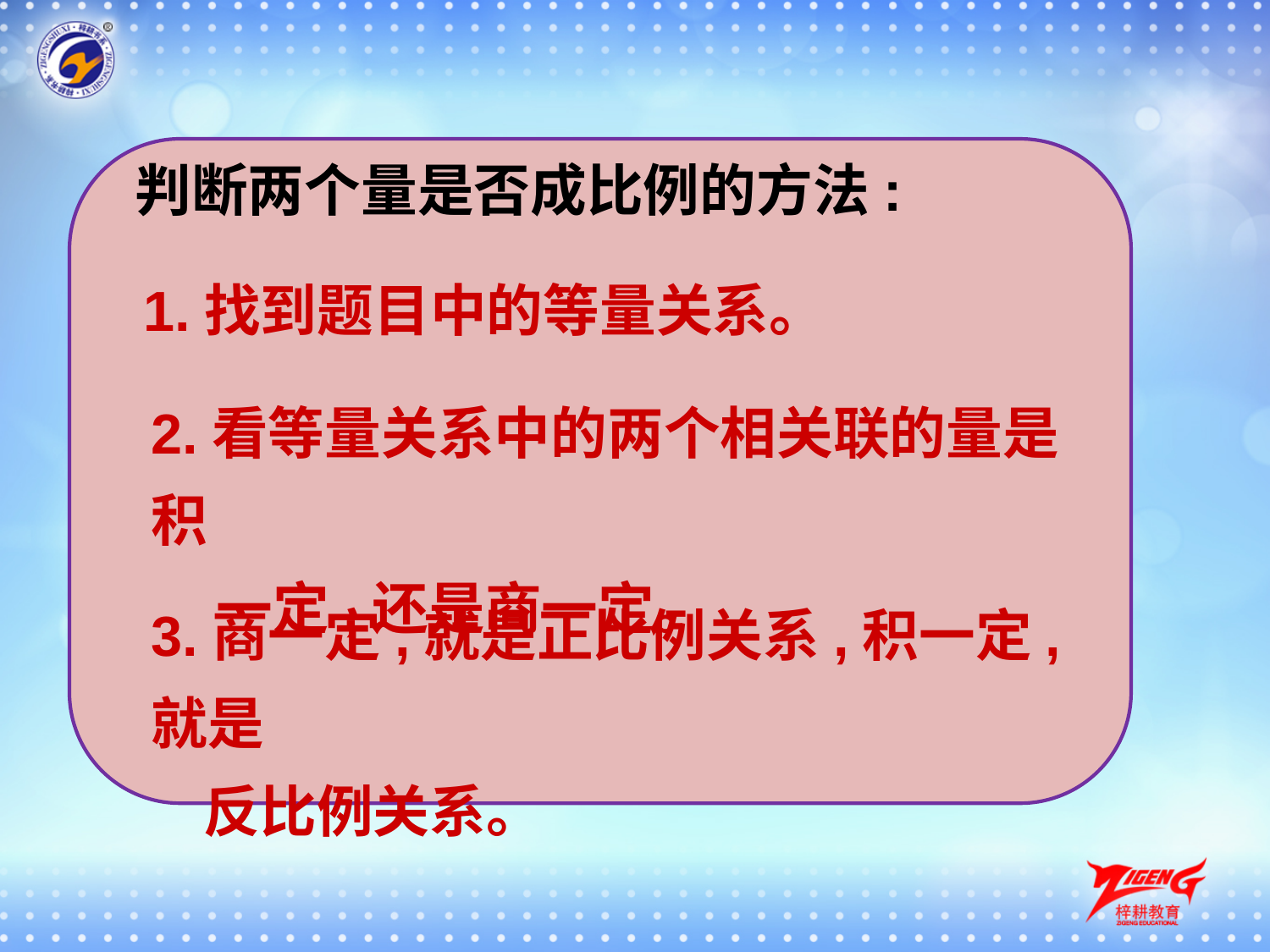

判断两个量是否成比例的方法:
1.找到题目中的等量关系。
2.看等量关系中的两个相关联的量是积
    一定,还是商一定。
3.商一定,就是正比例关系,积一定,就是
   反比例关系。